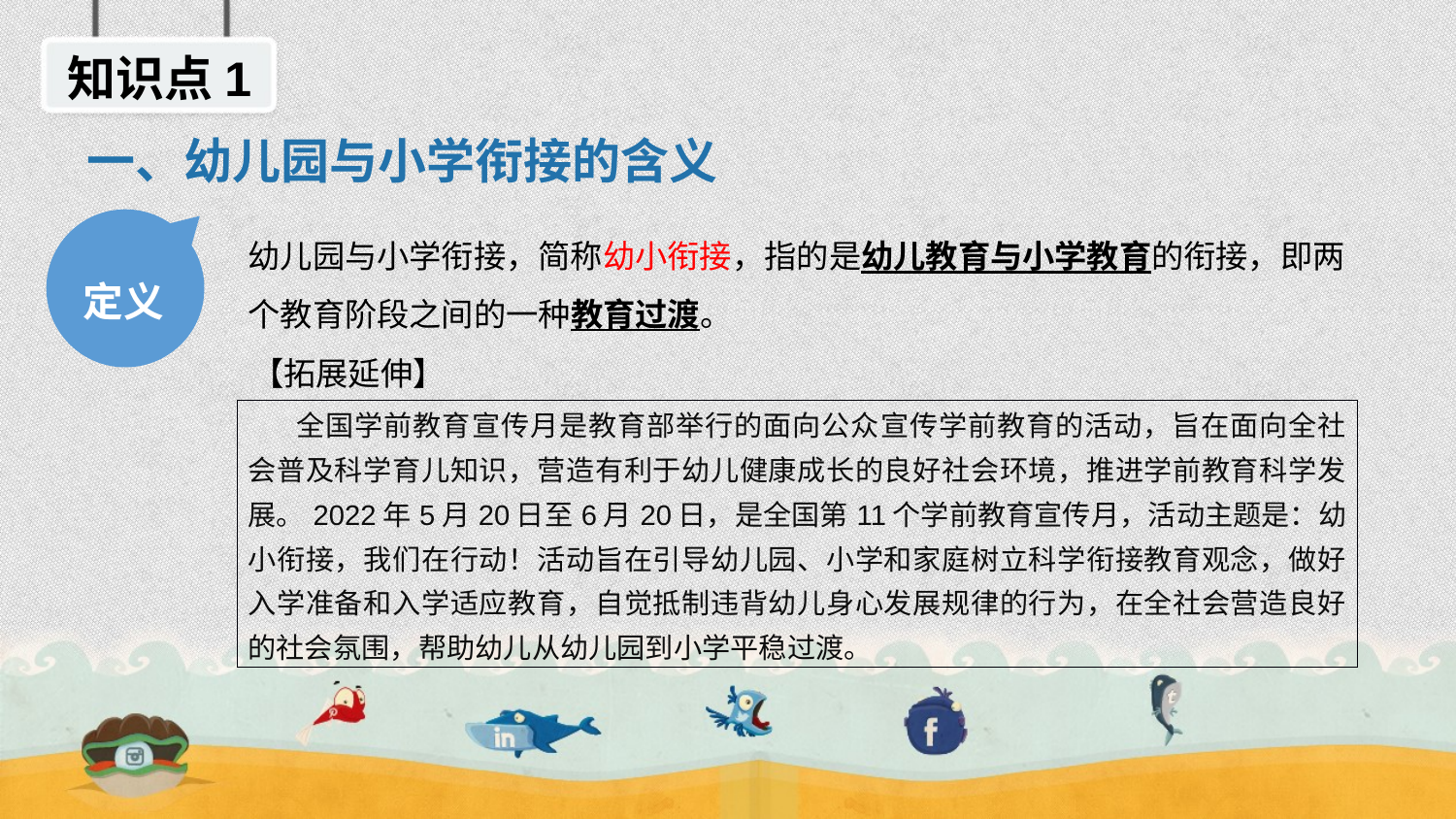

知识点1
一、幼儿园与小学衔接的含义

幼儿园与小学衔接，简称幼小衔接，指的是幼儿教育与小学教育的衔接，即两个教育阶段之间的一种教育过渡。
定义
【拓展延伸】
| 全国学前教育宣传月是教育部举行的面向公众宣传学前教育的活动，旨在面向全社会普及科学育儿知识，营造有利于幼儿健康成长的良好社会环境，推进学前教育科学发展。2022年5月20日至6月20日，是全国第11个学前教育宣传月，活动主题是：幼小衔接，我们在行动！活动旨在引导幼儿园、小学和家庭树立科学衔接教育观念，做好入学准备和入学适应教育，自觉抵制违背幼儿身心发展规律的行为，在全社会营造良好的社会氛围，帮助幼儿从幼儿园到小学平稳过渡。 |
| --- |